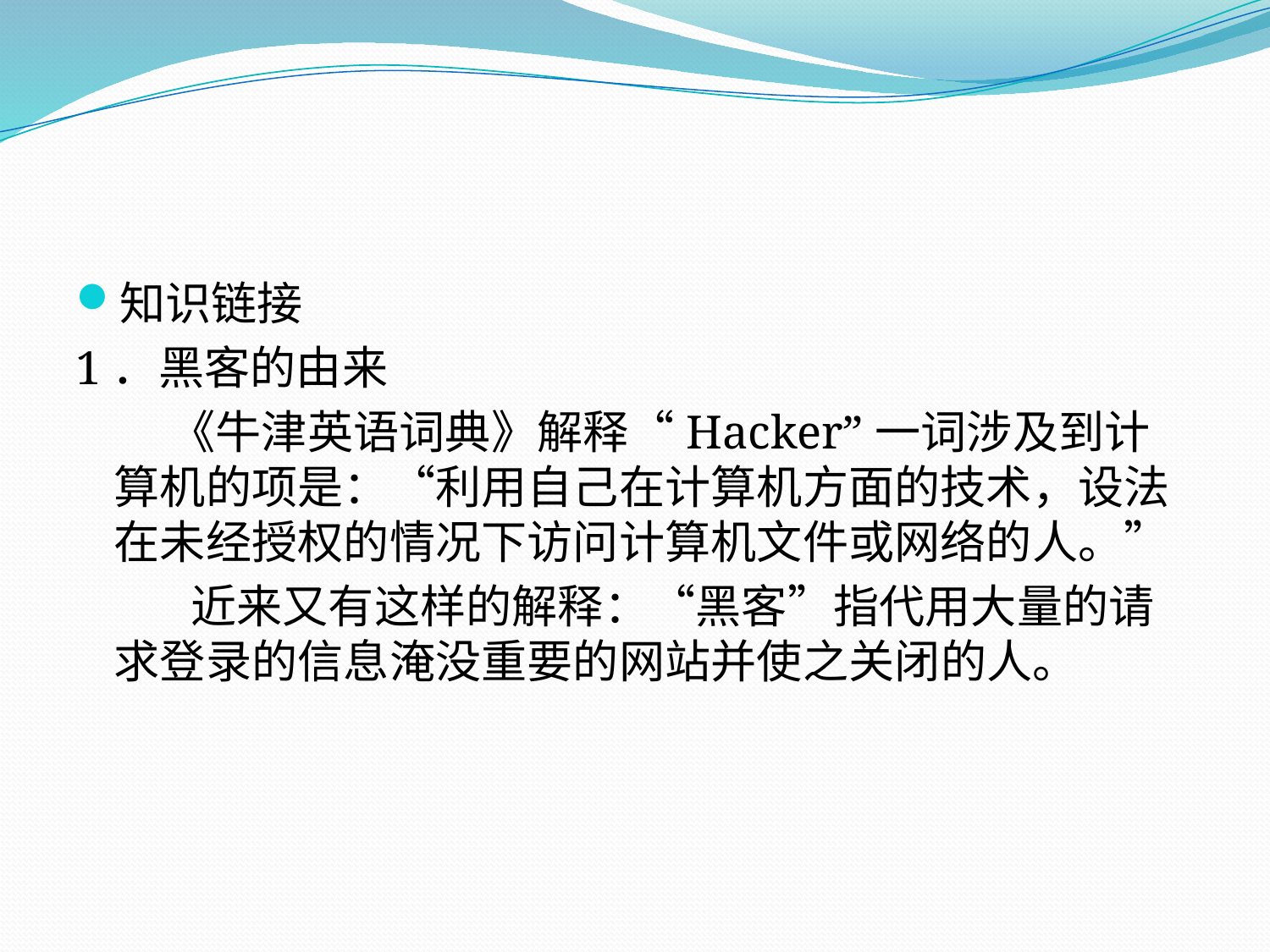

#
知识链接
1．黑客的由来
        《牛津英语词典》解释“Hacker”一词涉及到计算机的项是：“利用自己在计算机方面的技术，设法在未经授权的情况下访问计算机文件或网络的人。”
          近来又有这样的解释：“黑客”指代用大量的请求登录的信息淹没重要的网站并使之关闭的人。